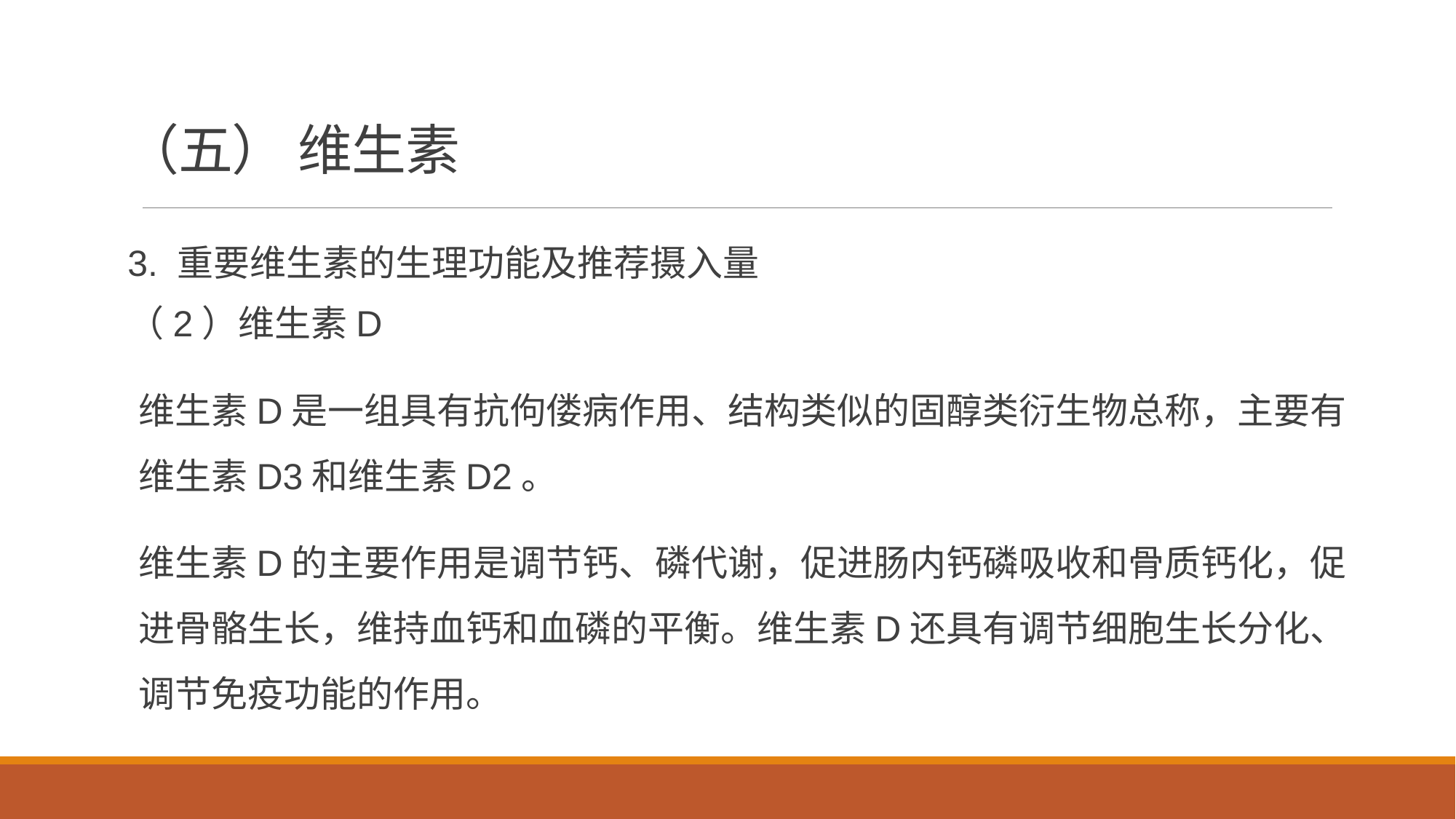

# （五） 维生素

3. 重要维生素的生理功能及推荐摄入量
（2）维生素D
维生素D是一组具有抗佝偻病作用、结构类似的固醇类衍生物总称，主要有维生素D3和维生素D2。
维生素D的主要作用是调节钙、磷代谢，促进肠内钙磷吸收和骨质钙化，促进骨骼生长，维持血钙和血磷的平衡。维生素D还具有调节细胞生长分化、调节免疫功能的作用。